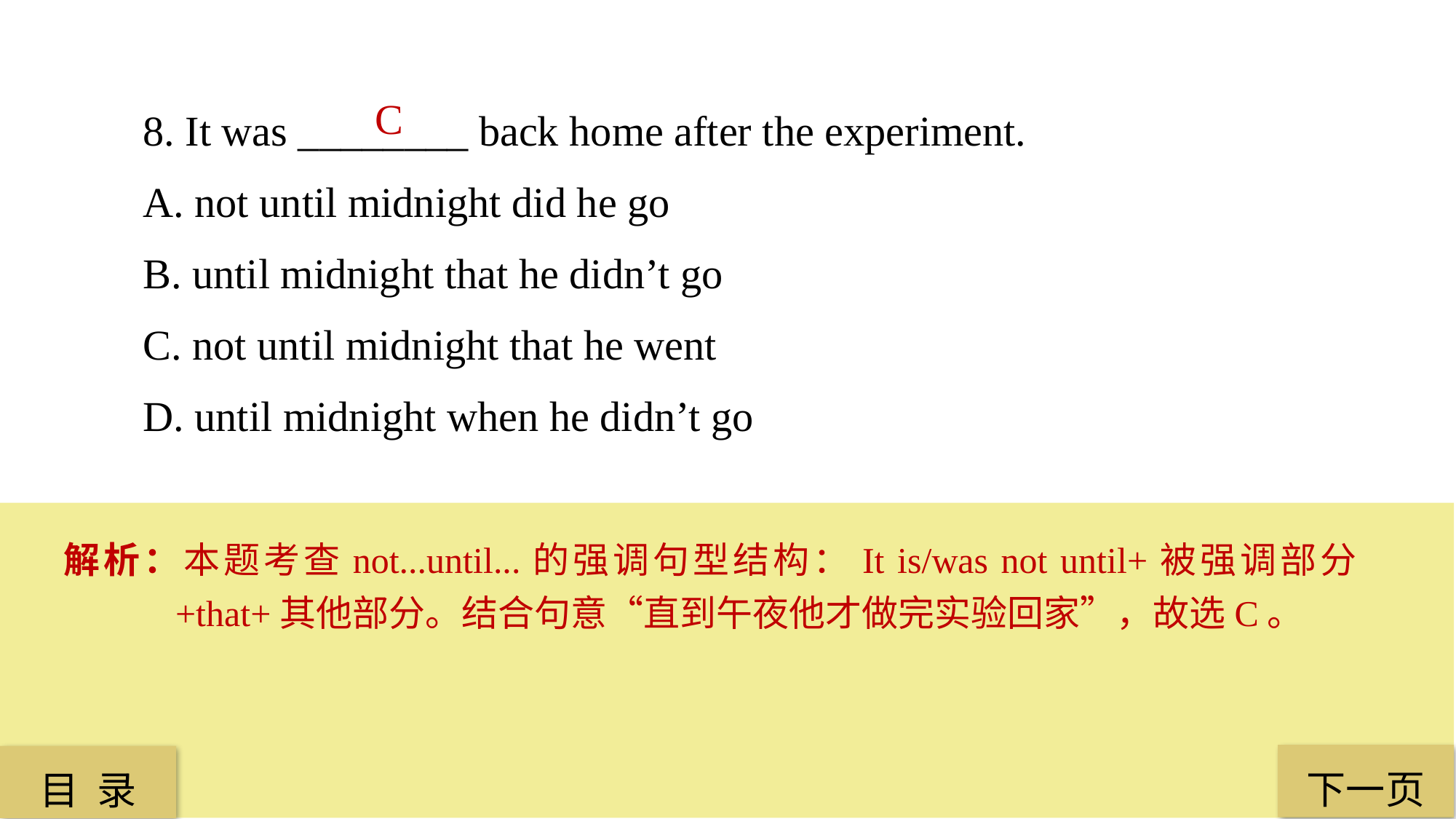

8. It was ________ back home after the experiment.
A. not until midnight did he go
B. until midnight that he didn’t go
C. not until midnight that he went
D. until midnight when he didn’t go
C
解析：本题考查not...until...的强调句型结构：It is/was not until+被强调部分+that+其他部分。结合句意“直到午夜他才做完实验回家”，故选C。